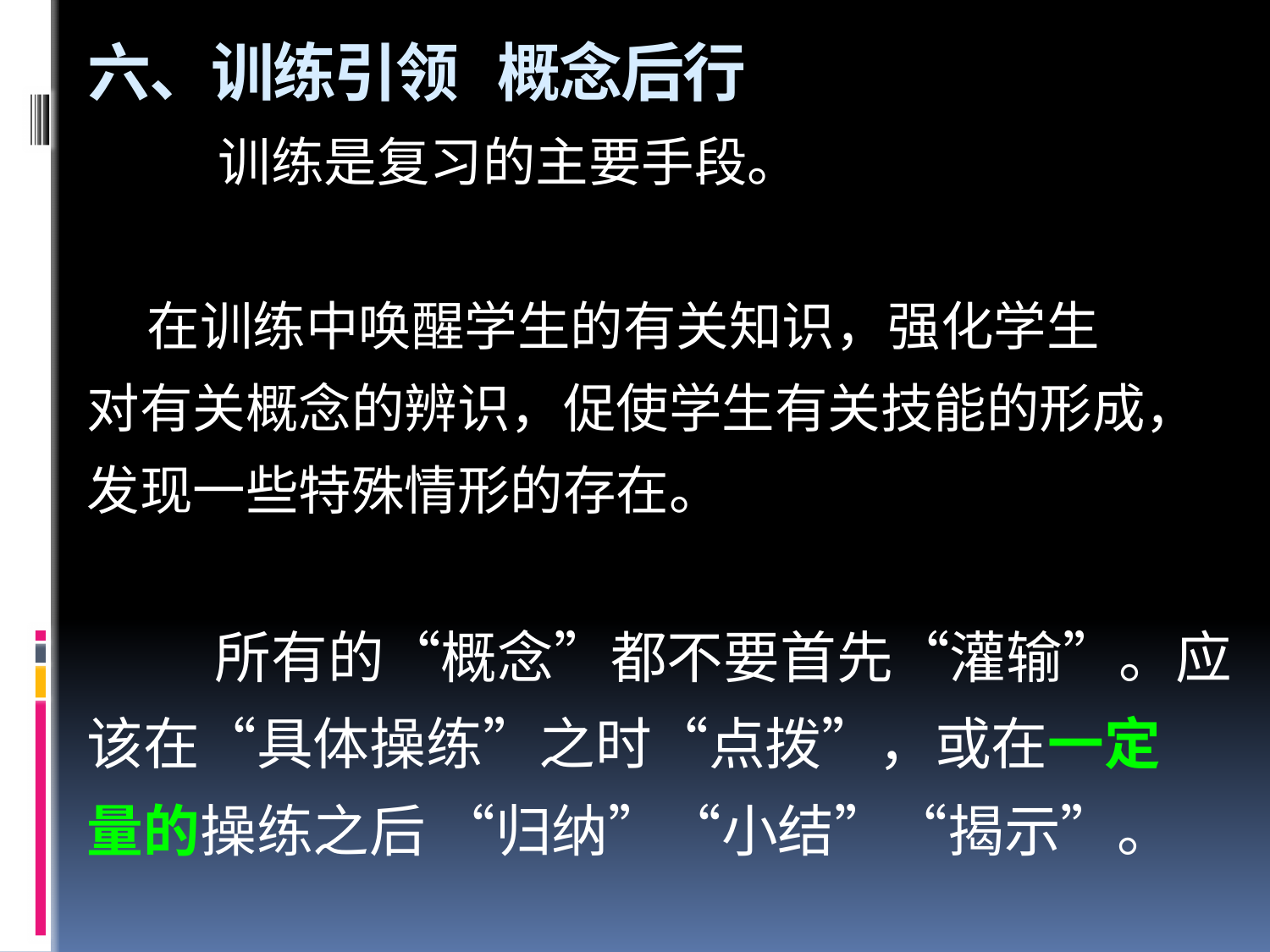

# 六、训练引领   概念后行
          训练是复习的主要手段。

    在训练中唤醒学生的有关知识，强化学生
对有关概念的辨识，促使学生有关技能的形成，
发现一些特殊情形的存在。

         所有的“概念”都不要首先“灌输”。应
该在“具体操练”之时“点拨”，或在一定
量的操练之后 “归纳”“小结”“揭示”。